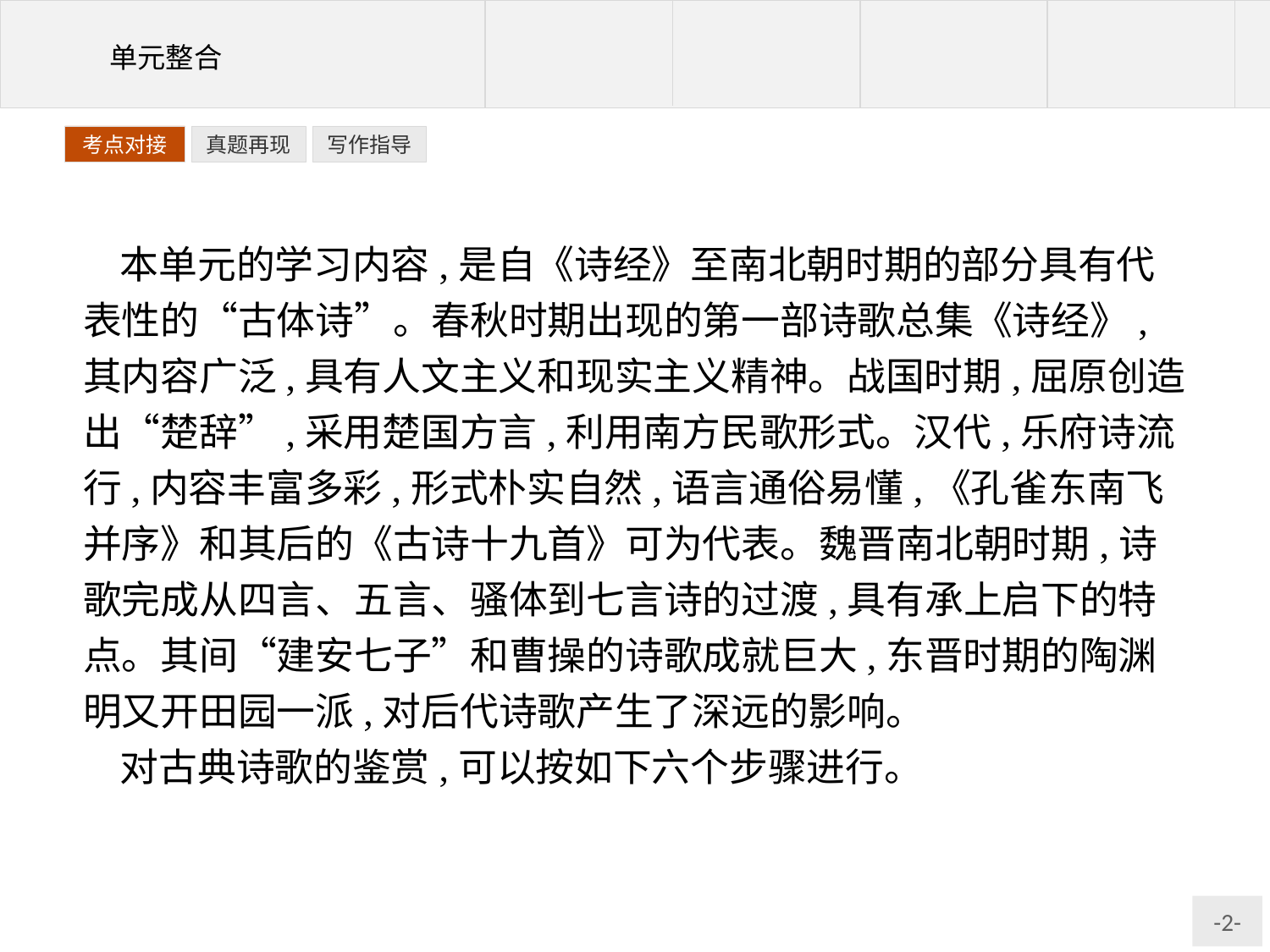

写作指导
考点对接
真题再现
本单元的学习内容,是自《诗经》至南北朝时期的部分具有代表性的“古体诗”。春秋时期出现的第一部诗歌总集《诗经》,其内容广泛,具有人文主义和现实主义精神。战国时期,屈原创造出“楚辞”,采用楚国方言,利用南方民歌形式。汉代,乐府诗流行,内容丰富多彩,形式朴实自然,语言通俗易懂,《孔雀东南飞 并序》和其后的《古诗十九首》可为代表。魏晋南北朝时期,诗歌完成从四言、五言、骚体到七言诗的过渡,具有承上启下的特点。其间“建安七子”和曹操的诗歌成就巨大,东晋时期的陶渊明又开田园一派,对后代诗歌产生了深远的影响。
对古典诗歌的鉴赏,可以按如下六个步骤进行。